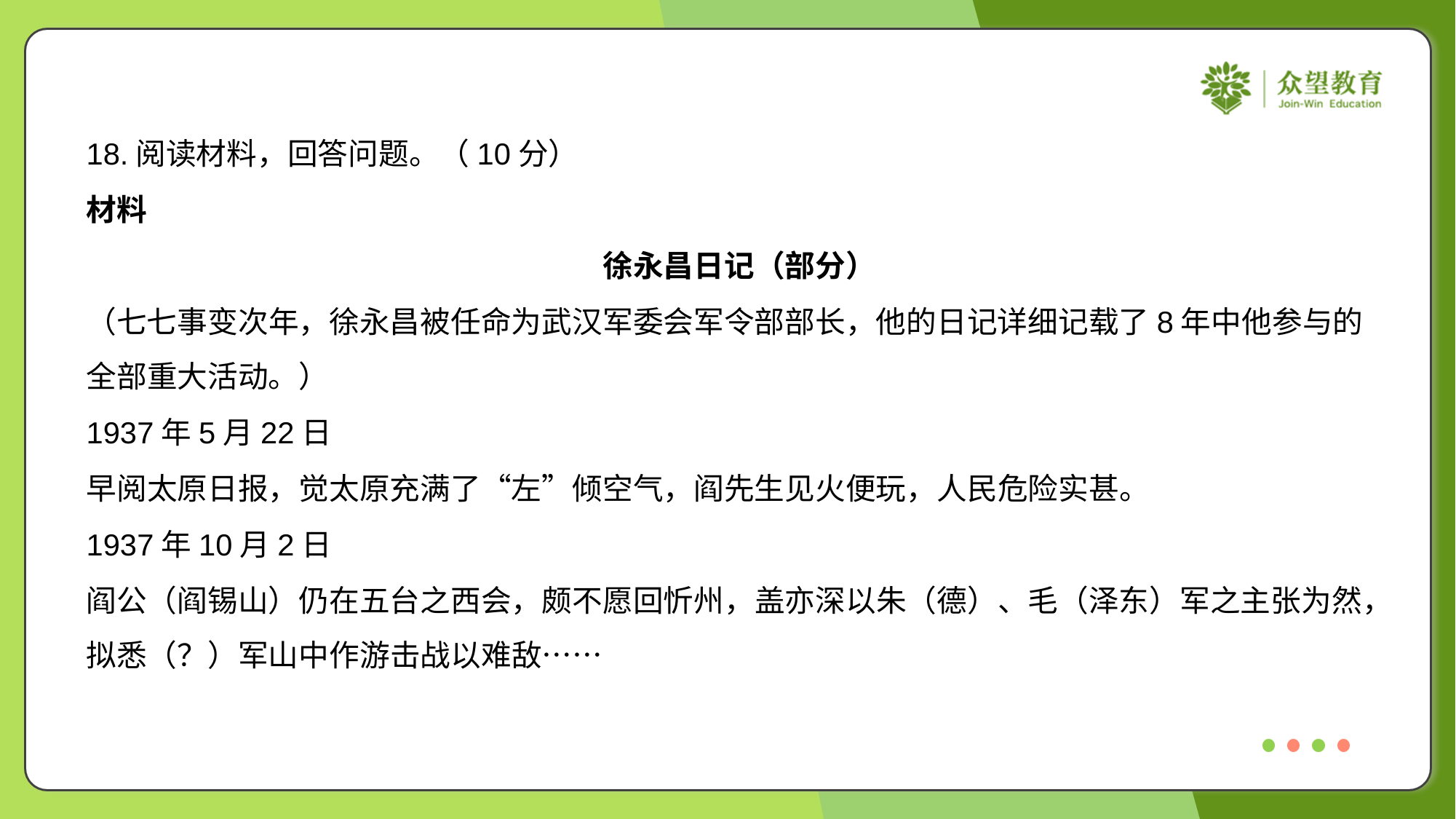

18.阅读材料，回答问题。（10分）
材料
徐永昌日记（部分）
（七七事变次年，徐永昌被任命为武汉军委会军令部部长，他的日记详细记载了8年中他参与的
全部重大活动。）
1937年5月22日
早阅太原日报，觉太原充满了“左”倾空气，阎先生见火便玩，人民危险实甚。
1937年10月2日
阎公（阎锡山）仍在五台之西会，颇不愿回忻州，盖亦深以朱（德）、毛（泽东）军之主张为然，
拟悉（？）军山中作游击战以难敌……